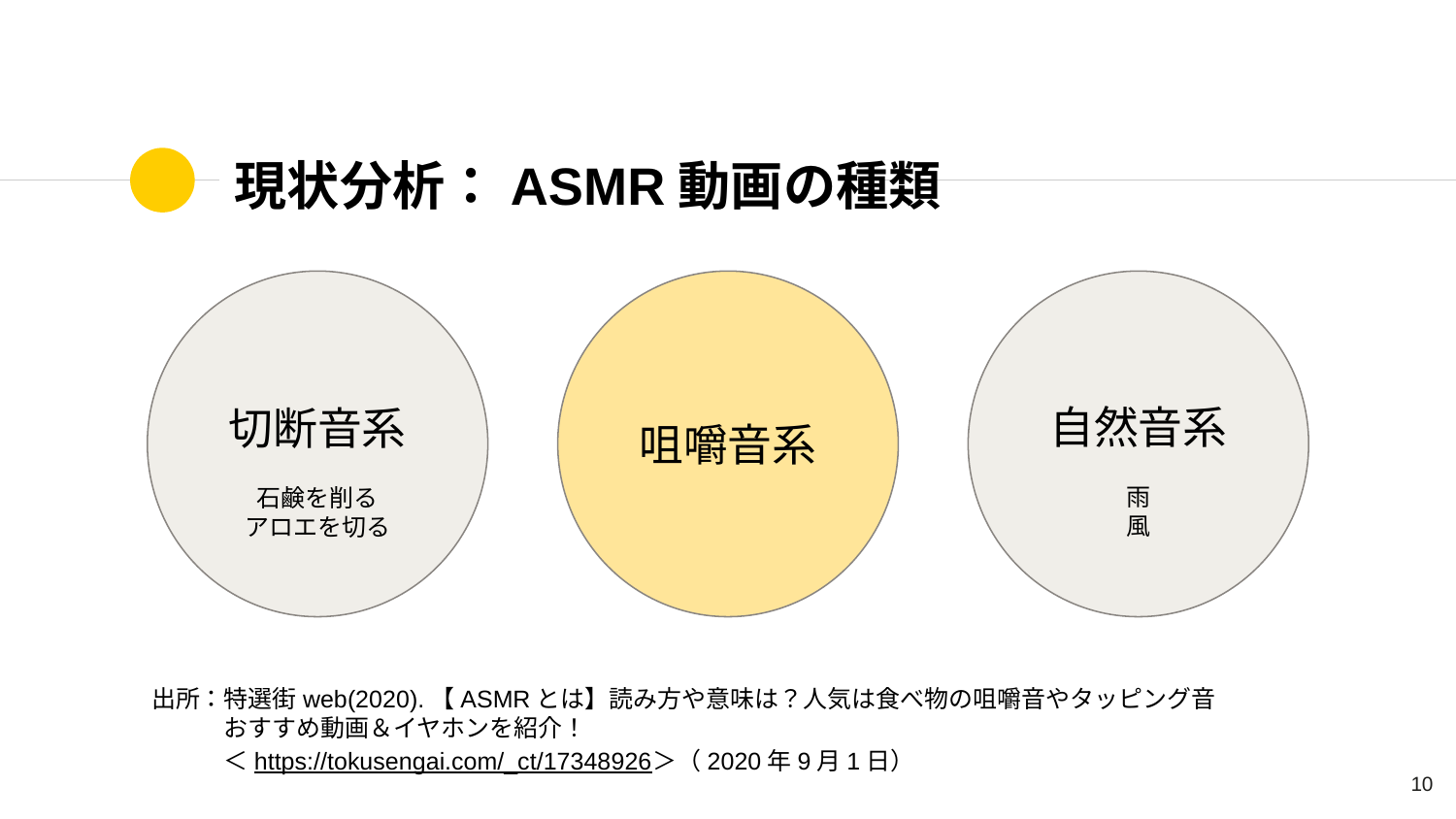

# 現状分析：ASMR動画の種類

切断音系

石鹸を削る
アロエを切る
咀嚼音系

自然音系

雨
風
出所：特選街web(2020).【ASMRとは】読み方や意味は？人気は食べ物の咀嚼音やタッピング音
　　　おすすめ動画＆イヤホンを紹介！
　　　＜https://tokusengai.com/_ct/17348926＞（2020年9月1日）

10